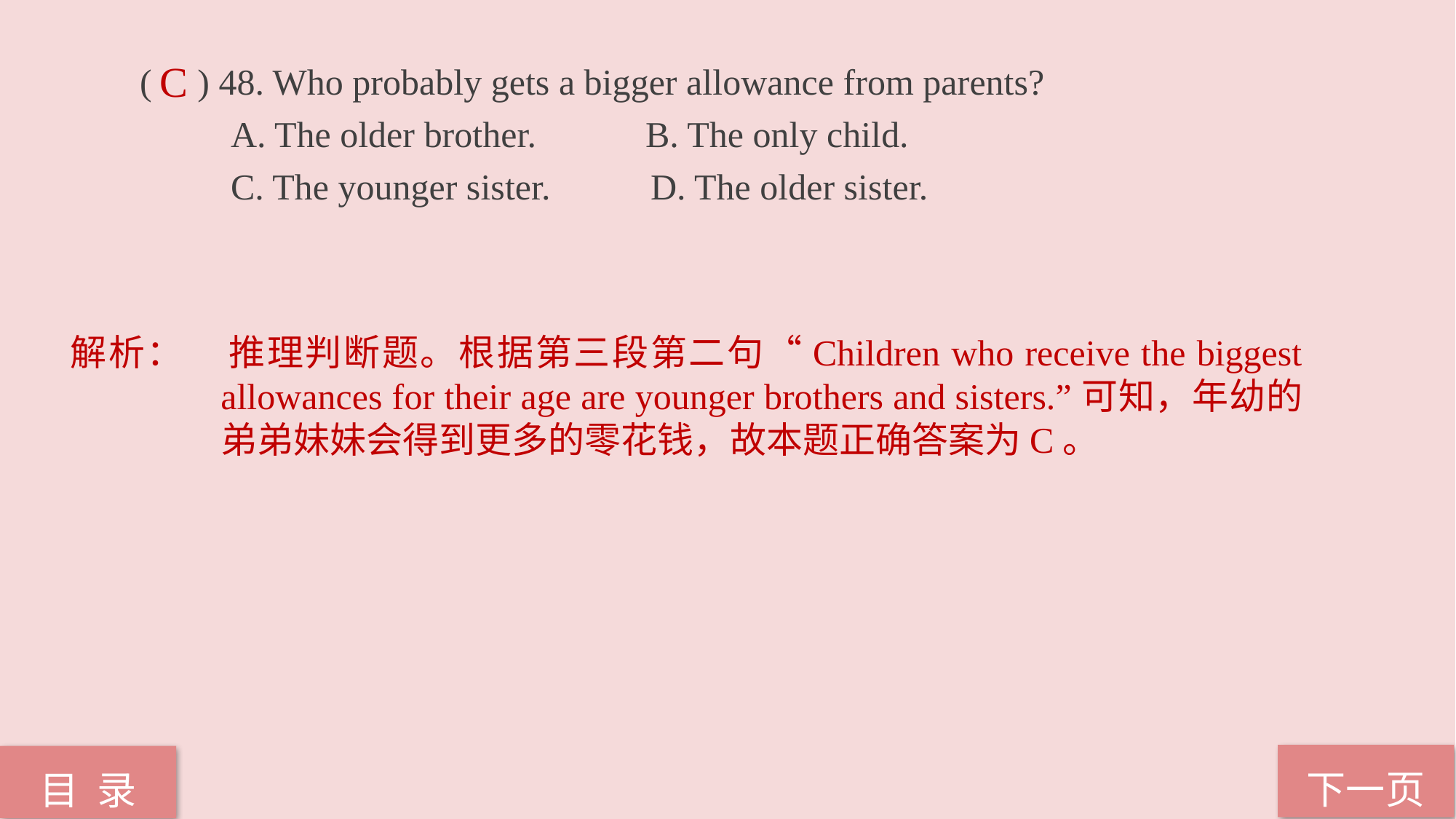

(     ) 48. Who probably gets a bigger allowance from parents?
          A. The older brother.            B. The only child.
          C. The younger sister.           D. The older sister.
C
解析：	推理判断题。根据第三段第二句“Children who receive the biggest allowances for their age are younger brothers and sisters.”可知，年幼的弟弟妹妹会得到更多的零花钱，故本题正确答案为C。